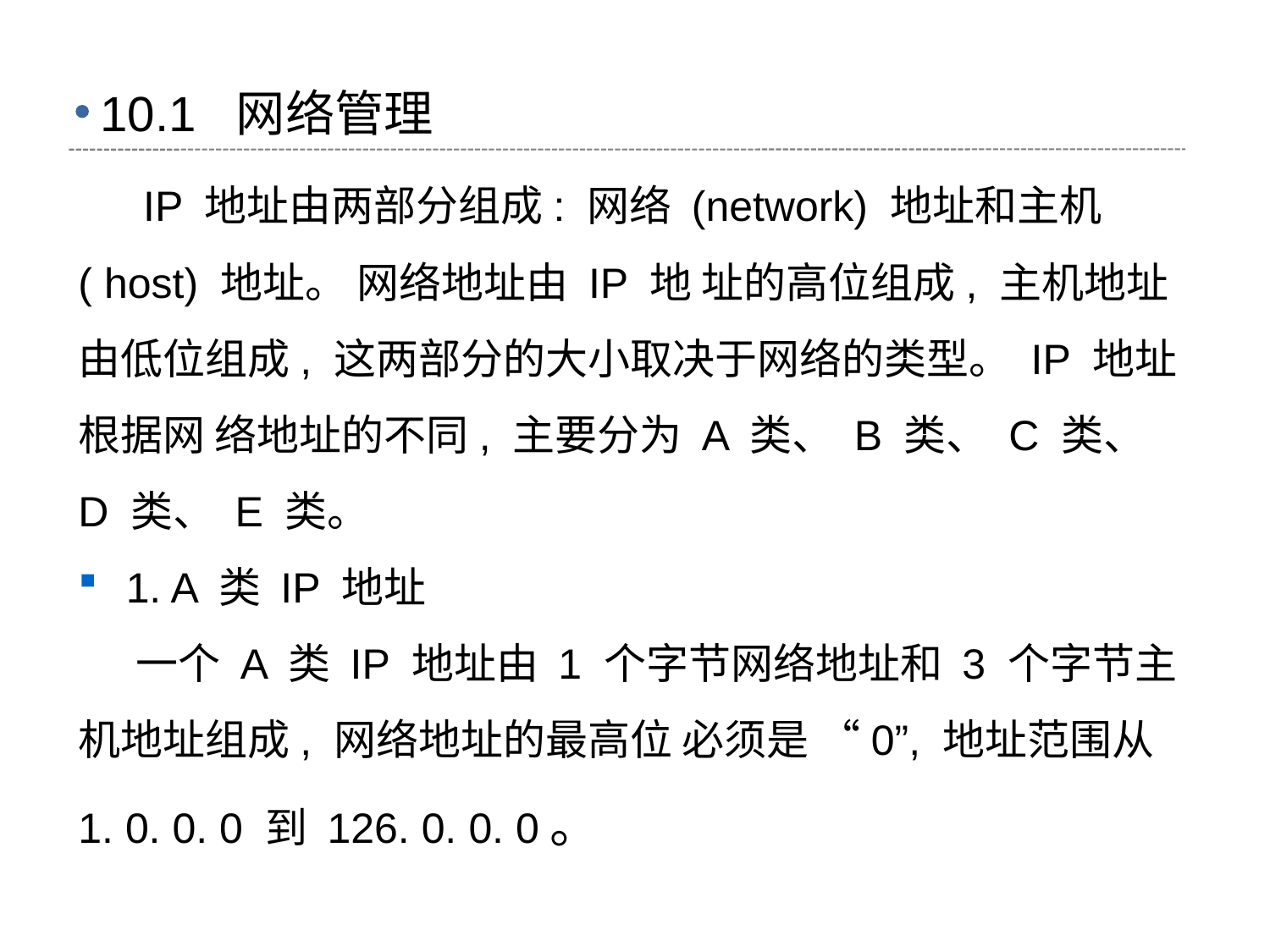

# 10.1  网络管理
     IP 地址由两部分组成: 网络 (network) 地址和主机 ( host) 地址。 网络地址由 IP 地 址的高位组成, 主机地址由低位组成, 这两部分的大小取决于网络的类型。 IP 地址根据网 络地址的不同, 主要分为 A 类、 B 类、 C 类、 D 类、 E 类。
1. A 类 IP 地址
     一个 A 类 IP 地址由 1 个字节网络地址和 3 个字节主机地址组成, 网络地址的最高位 必须是 “0”, 地址范围从 1. 0. 0. 0 到 126. 0. 0. 0。